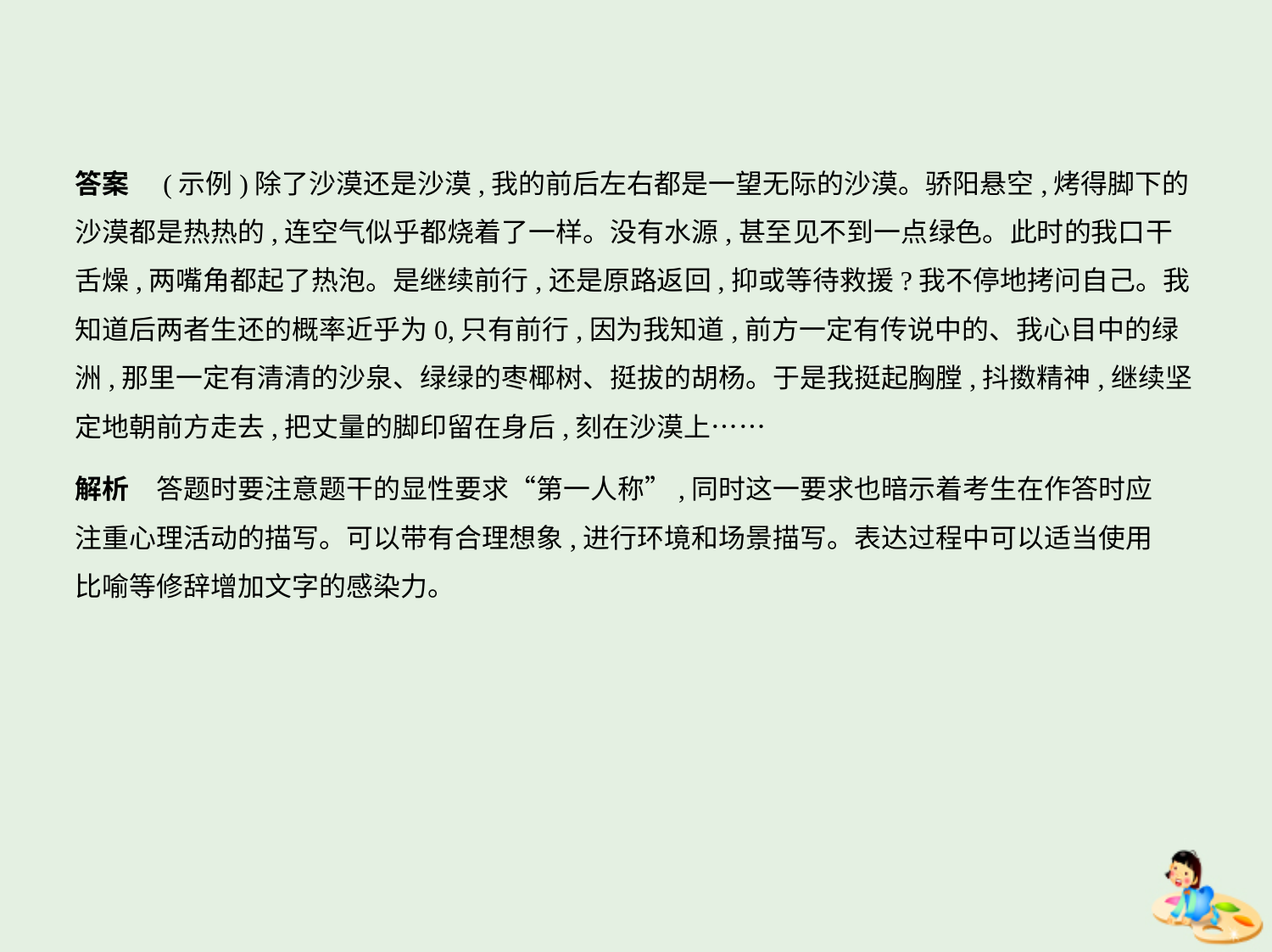

答案　(示例)除了沙漠还是沙漠,我的前后左右都是一望无际的沙漠。骄阳悬空,烤得脚下的
沙漠都是热热的,连空气似乎都烧着了一样。没有水源,甚至见不到一点绿色。此时的我口干
舌燥,两嘴角都起了热泡。是继续前行,还是原路返回,抑或等待救援?我不停地拷问自己。我
知道后两者生还的概率近乎为0,只有前行,因为我知道,前方一定有传说中的、我心目中的绿
洲,那里一定有清清的沙泉、绿绿的枣椰树、挺拔的胡杨。于是我挺起胸膛,抖擞精神,继续坚
定地朝前方走去,把丈量的脚印留在身后,刻在沙漠上……
解析　答题时要注意题干的显性要求“第一人称”,同时这一要求也暗示着考生在作答时应
注重心理活动的描写。可以带有合理想象,进行环境和场景描写。表达过程中可以适当使用
比喻等修辞增加文字的感染力。